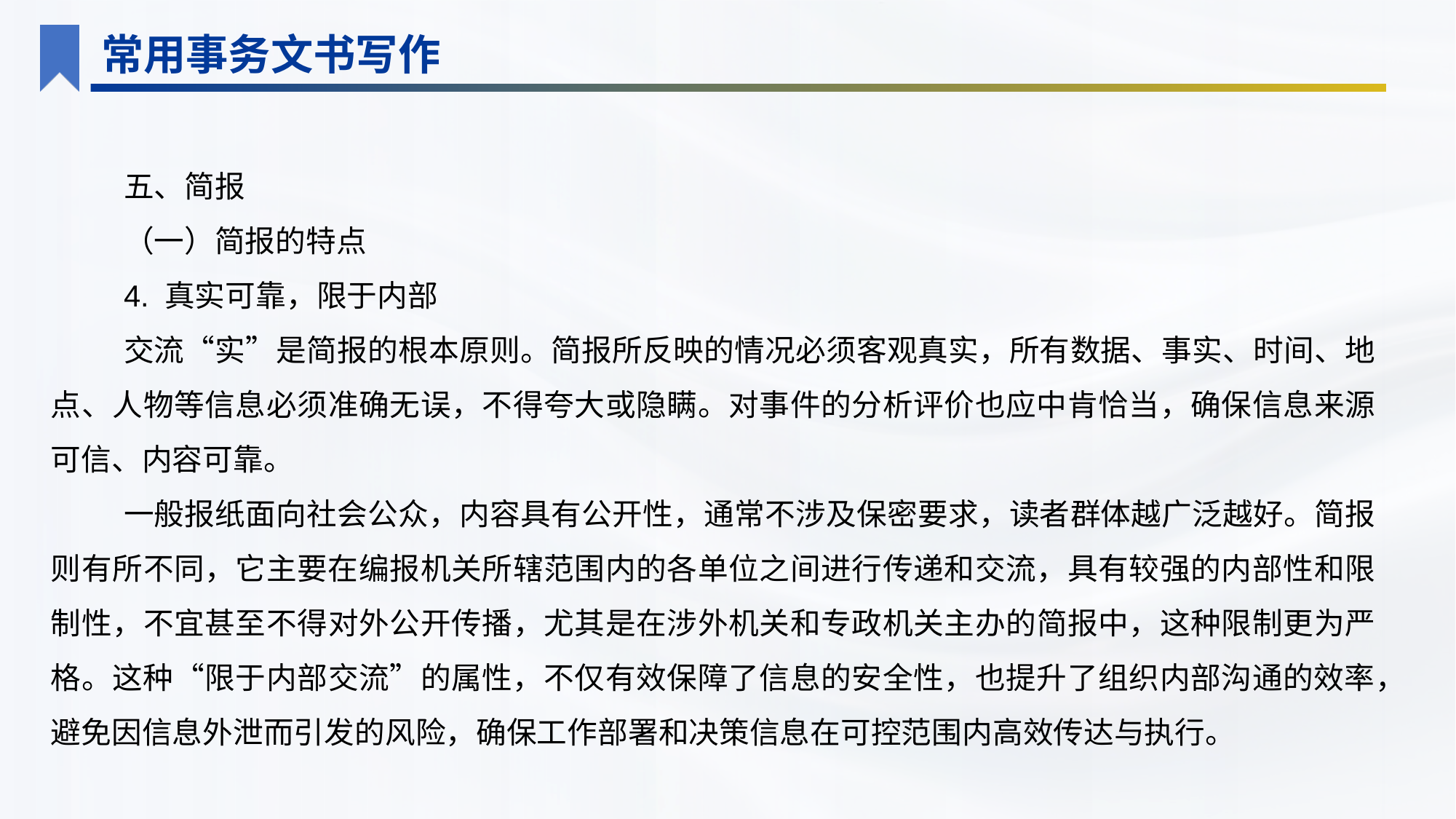

常用事务文书写作
五、简报
（一）简报的特点
4. 真实可靠，限于内部
交流“实”是简报的根本原则。简报所反映的情况必须客观真实，所有数据、事实、时间、地点、人物等信息必须准确无误，不得夸大或隐瞒。对事件的分析评价也应中肯恰当，确保信息来源可信、内容可靠。
一般报纸面向社会公众，内容具有公开性，通常不涉及保密要求，读者群体越广泛越好。简报则有所不同，它主要在编报机关所辖范围内的各单位之间进行传递和交流，具有较强的内部性和限制性，不宜甚至不得对外公开传播，尤其是在涉外机关和专政机关主办的简报中，这种限制更为严格。这种“限于内部交流”的属性，不仅有效保障了信息的安全性，也提升了组织内部沟通的效率，避免因信息外泄而引发的风险，确保工作部署和决策信息在可控范围内高效传达与执行。